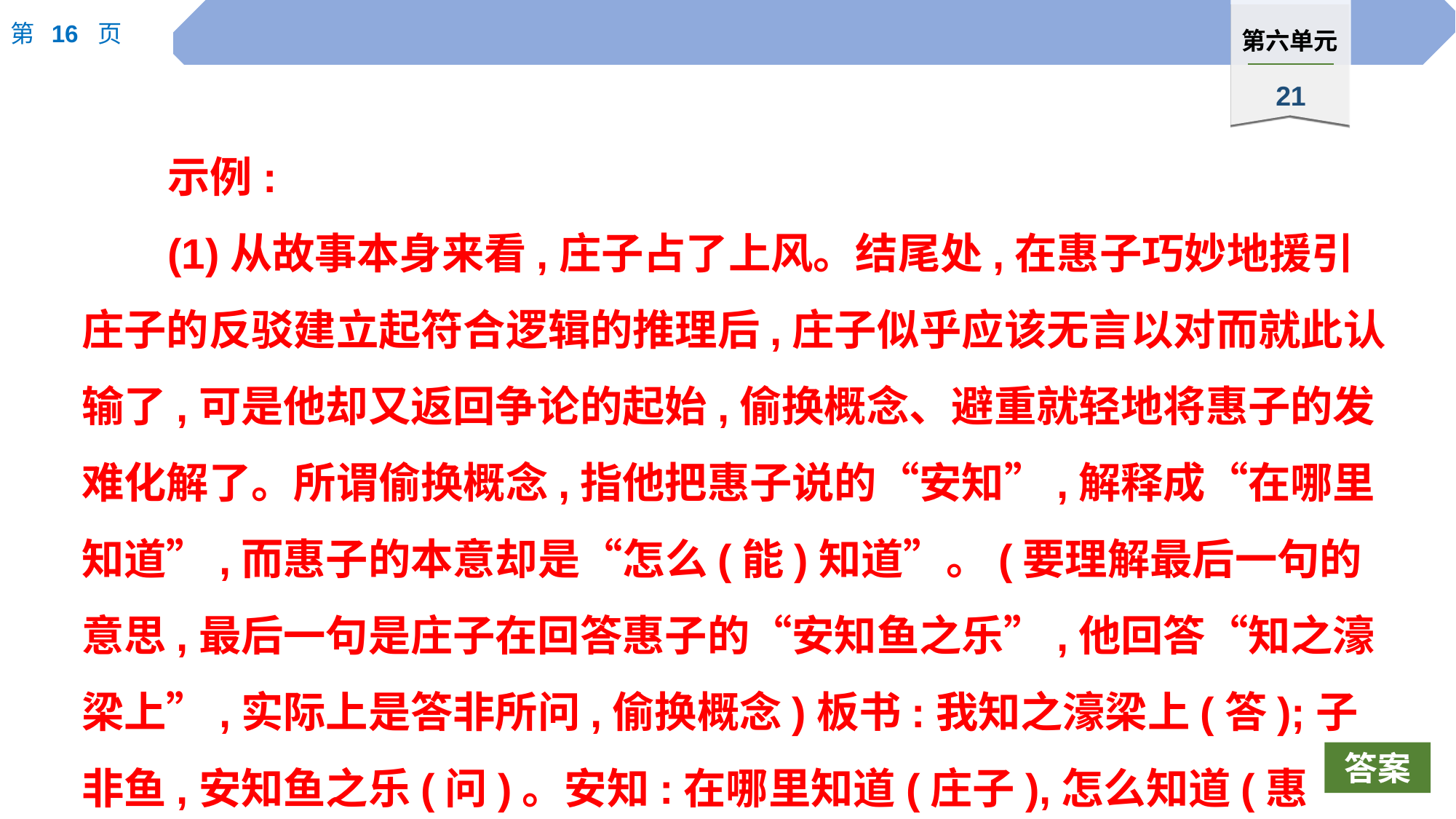

示例:
(1)从故事本身来看,庄子占了上风。结尾处,在惠子巧妙地援引庄子的反驳建立起符合逻辑的推理后,庄子似乎应该无言以对而就此认输了,可是他却又返回争论的起始,偷换概念、避重就轻地将惠子的发难化解了。所谓偷换概念,指他把惠子说的“安知”,解释成“在哪里知道”,而惠子的本意却是“怎么(能)知道”。(要理解最后一句的意思,最后一句是庄子在回答惠子的“安知鱼之乐”,他回答“知之濠梁上”,实际上是答非所问,偷换概念)板书:我知之濠梁上(答);子非鱼,安知鱼之乐(问)。安知:在哪里知道(庄子),怎么知道(惠子)。庄子——诡辩。
答案